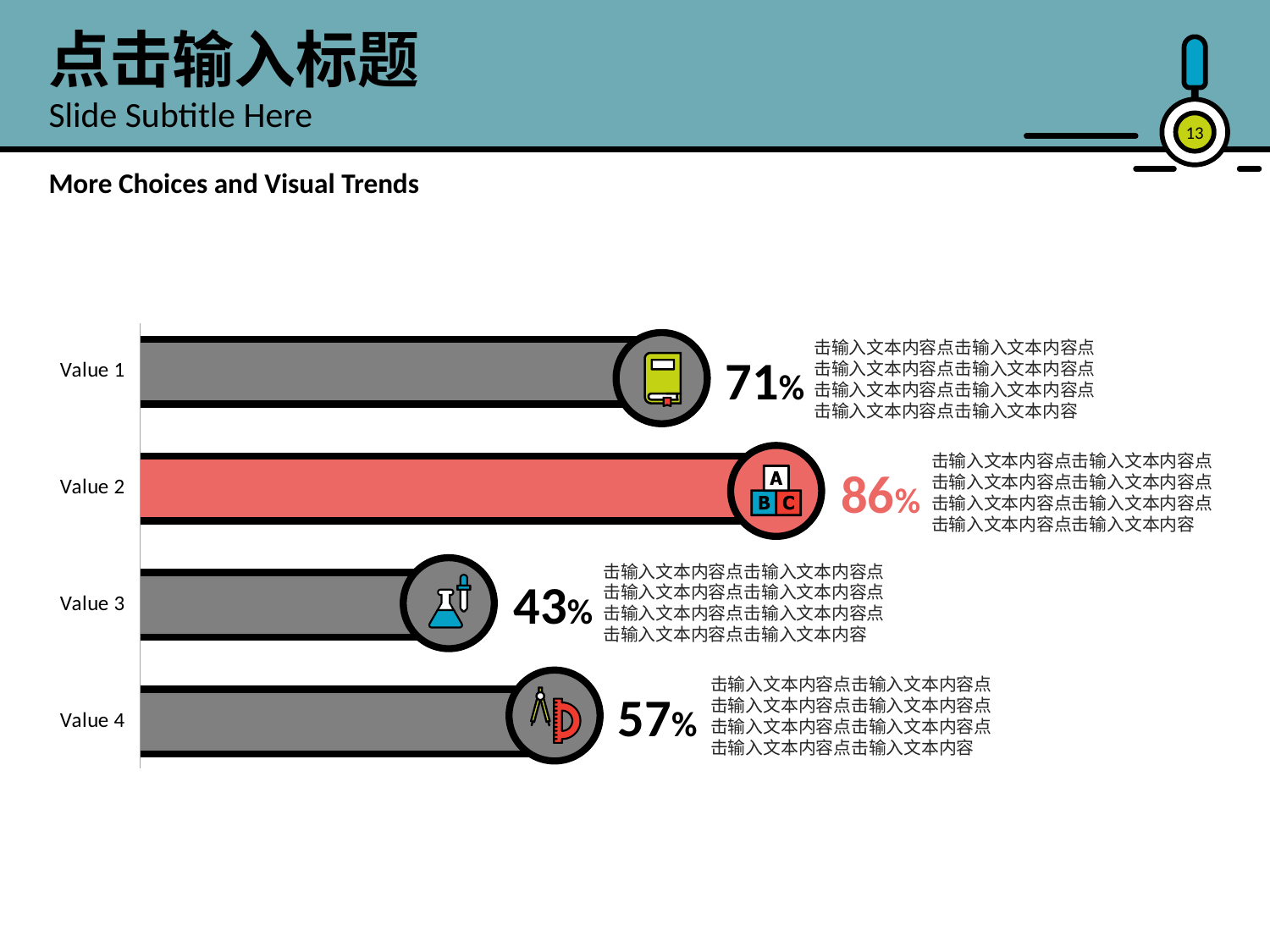

点击输入标题
Slide Subtitle Here
13
More Choices and Visual Trends

### Chart

| Category | 계열 1 |
|---|---|
| Value 4 | 57.0 |
| Value 3 | 43.0 |
| Value 2 | 86.0 |
| Value 1 | 71.0 |

击输入文本内容点击输入文本内容点击输入文本内容点击输入文本内容点击输入文本内容点击输入文本内容点击输入文本内容点击输入文本内容
71%

击输入文本内容点击输入文本内容点击输入文本内容点击输入文本内容点击输入文本内容点击输入文本内容点击输入文本内容点击输入文本内容
86%

击输入文本内容点击输入文本内容点击输入文本内容点击输入文本内容点击输入文本内容点击输入文本内容点击输入文本内容点击输入文本内容
43%

击输入文本内容点击输入文本内容点击输入文本内容点击输入文本内容点击输入文本内容点击输入文本内容点击输入文本内容点击输入文本内容
57%